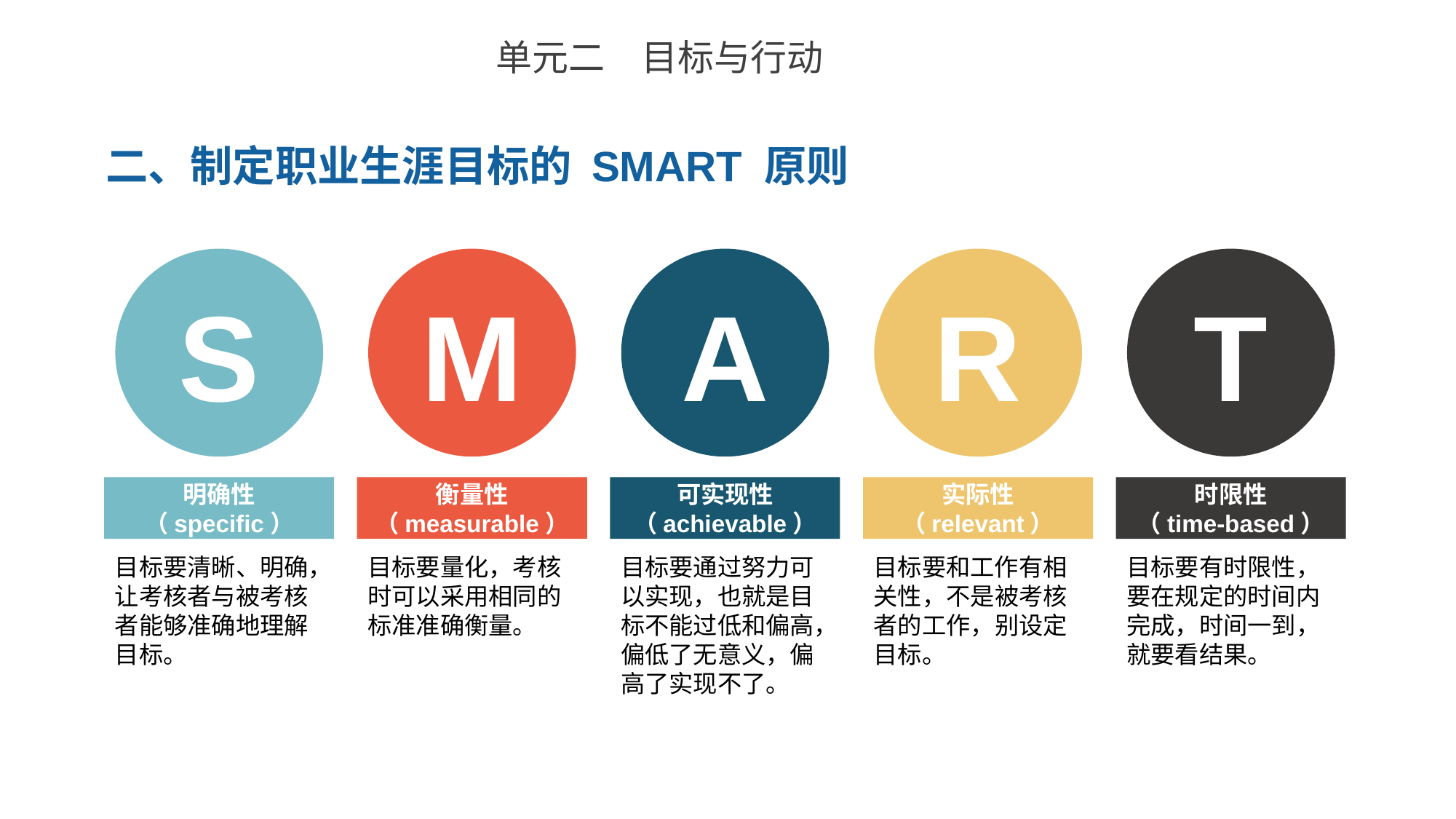

单元二　目标与行动
二、制定职业生涯目标的 SMART 原则
S
M
A
R
T
明确性
（specific）
衡量性
（measurable）
可实现性
（achievable）
实际性
（relevant）
时限性
（time-based）
目标要清晰、明确，让考核者与被考核者能够准确地理解目标。
目标要量化，考核时可以采用相同的标准准确衡量。
目标要通过努力可以实现，也就是目标不能过低和偏高，偏低了无意义，偏高了实现不了。
目标要和工作有相关性，不是被考核者的工作，别设定目标。
目标要有时限性，要在规定的时间内完成，时间一到，就要看结果。